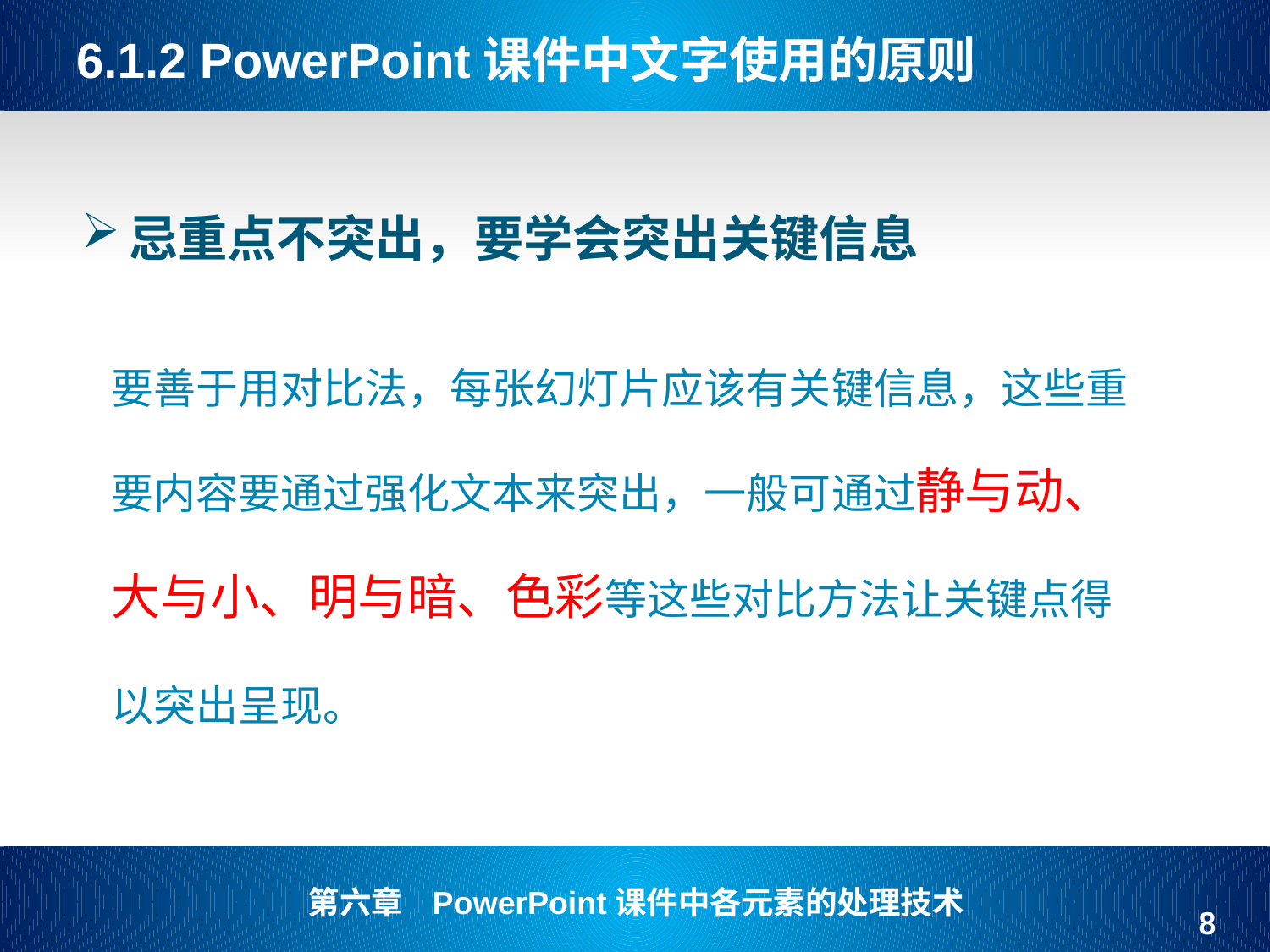

# 6.1.2 PowerPoint课件中文字使用的原则
忌重点不突出，要学会突出关键信息
要善于用对比法，每张幻灯片应该有关键信息，这些重要内容要通过强化文本来突出，一般可通过静与动、大与小、明与暗、色彩等这些对比方法让关键点得以突出呈现。
8